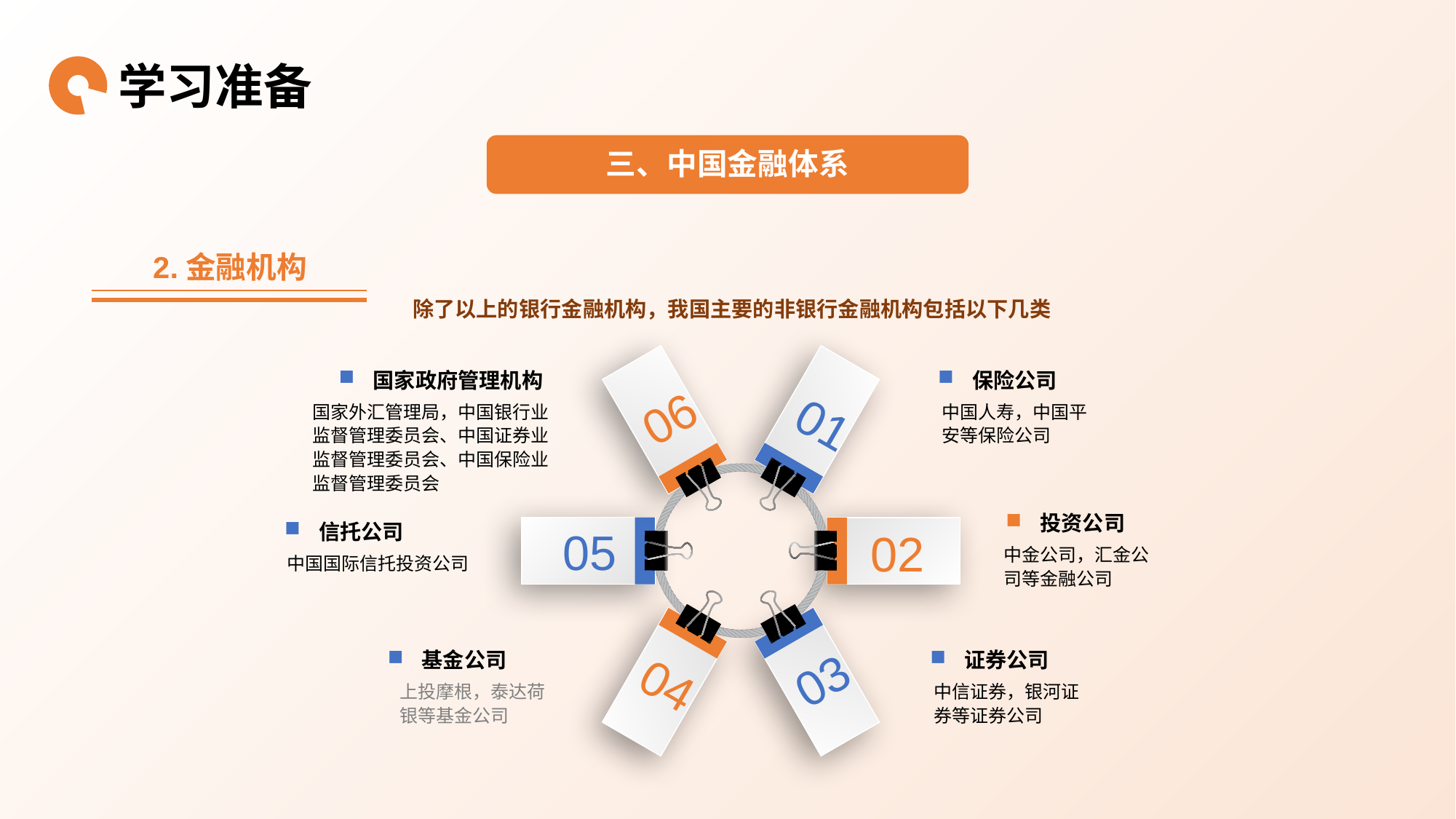

学习准备

三、中国金融体系
2.金融机构
除了以上的银行金融机构，我国主要的非银行金融机构包括以下几类

06

01

国家政府管理机构
保险公司
国家外汇管理局，中国银行业监督管理委员会、中国证券业监督管理委员会、中国保险业监督管理委员会
中国人寿，中国平安等保险公司

投资公司
信托公司

02

05

中金公司，汇金公司等金融公司
中国国际信托投资公司

04

03
基金公司
证券公司
上投摩根，泰达荷银等基金公司
中信证券，银河证券等证券公司